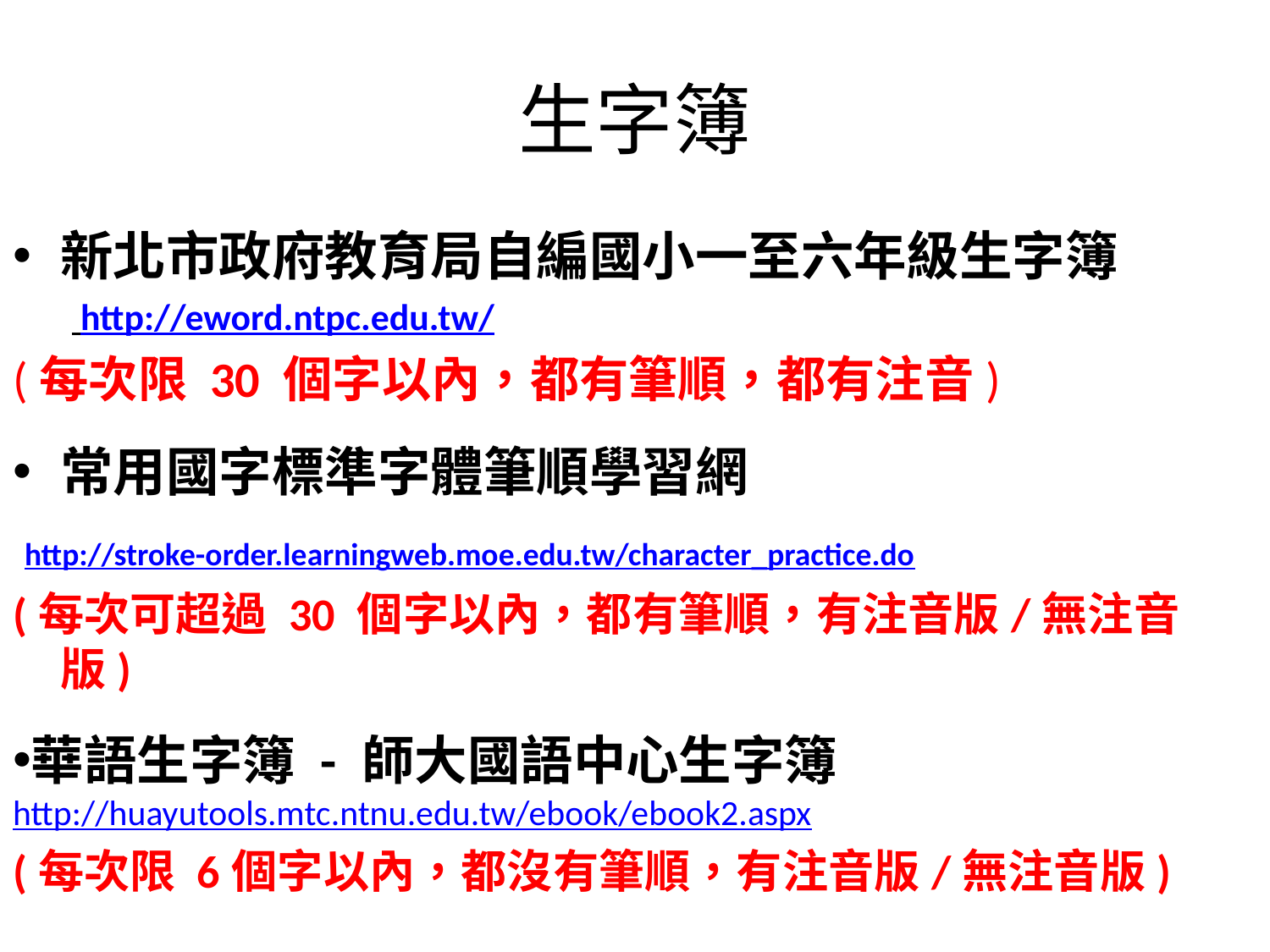

# 生字簿
新北市政府教育局自編國小一至六年級生字簿
        http://eword.ntpc.edu.tw/
(每次限 30 個字以內，都有筆順，都有注音)
常用國字標準字體筆順學習網
 http://stroke-order.learningweb.moe.edu.tw/character_practice.do
(每次可超過 30 個字以內，都有筆順，有注音版/無注音版)
華語生字簿 - 師大國語中心生字簿 http://huayutools.mtc.ntnu.edu.tw/ebook/ebook2.aspx
(每次限 6個字以內，都沒有筆順，有注音版/無注音版)